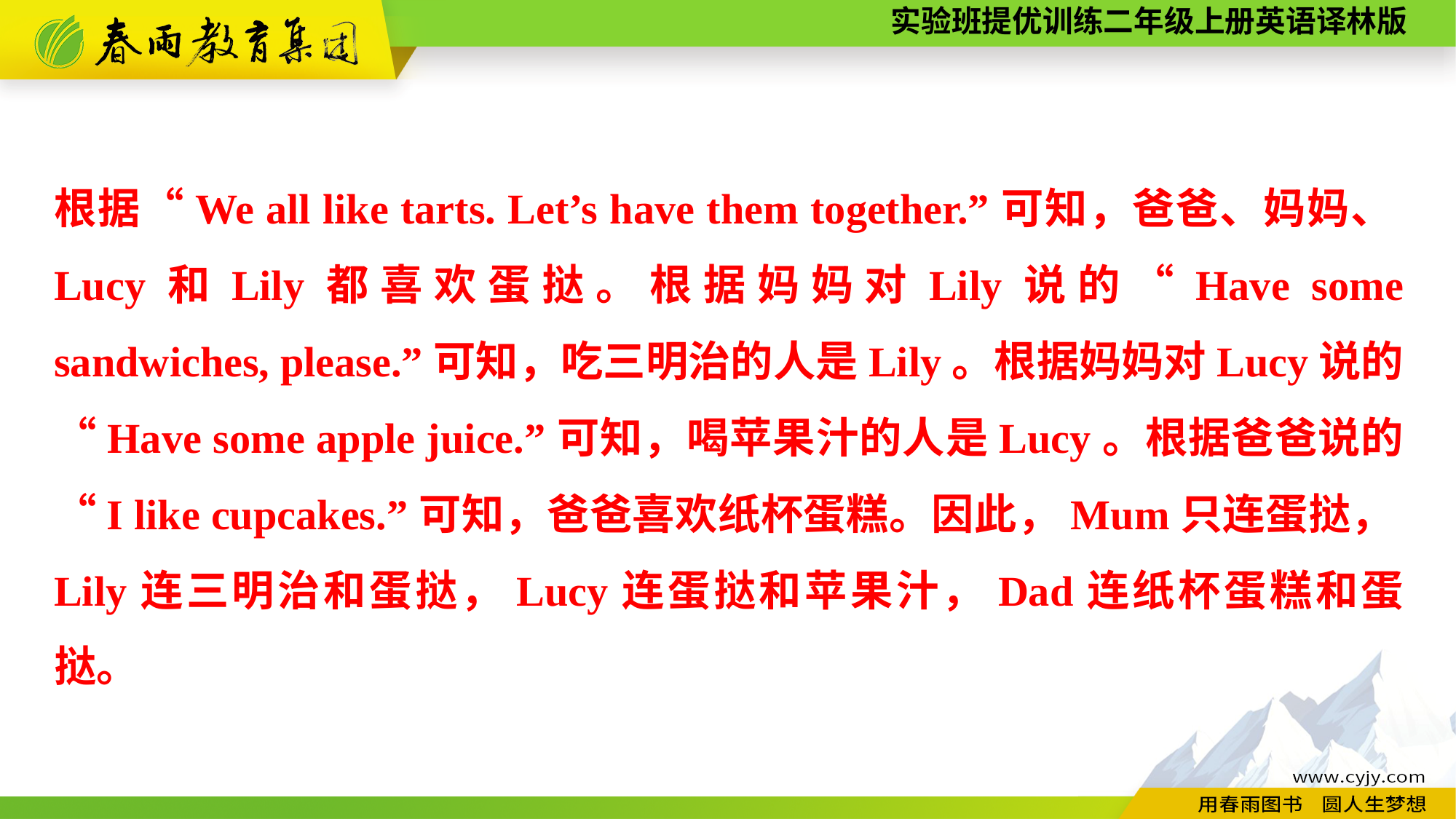

根据“We all like tarts. Let’s have them together.”可知，爸爸、妈妈、Lucy和Lily都喜欢蛋挞。根据妈妈对Lily说的“Have some sandwiches, please.”可知，吃三明治的人是Lily。根据妈妈对Lucy说的“Have some apple juice.”可知，喝苹果汁的人是Lucy。根据爸爸说的“I like cupcakes.”可知，爸爸喜欢纸杯蛋糕。因此，Mum只连蛋挞，Lily连三明治和蛋挞，Lucy连蛋挞和苹果汁，Dad连纸杯蛋糕和蛋挞。